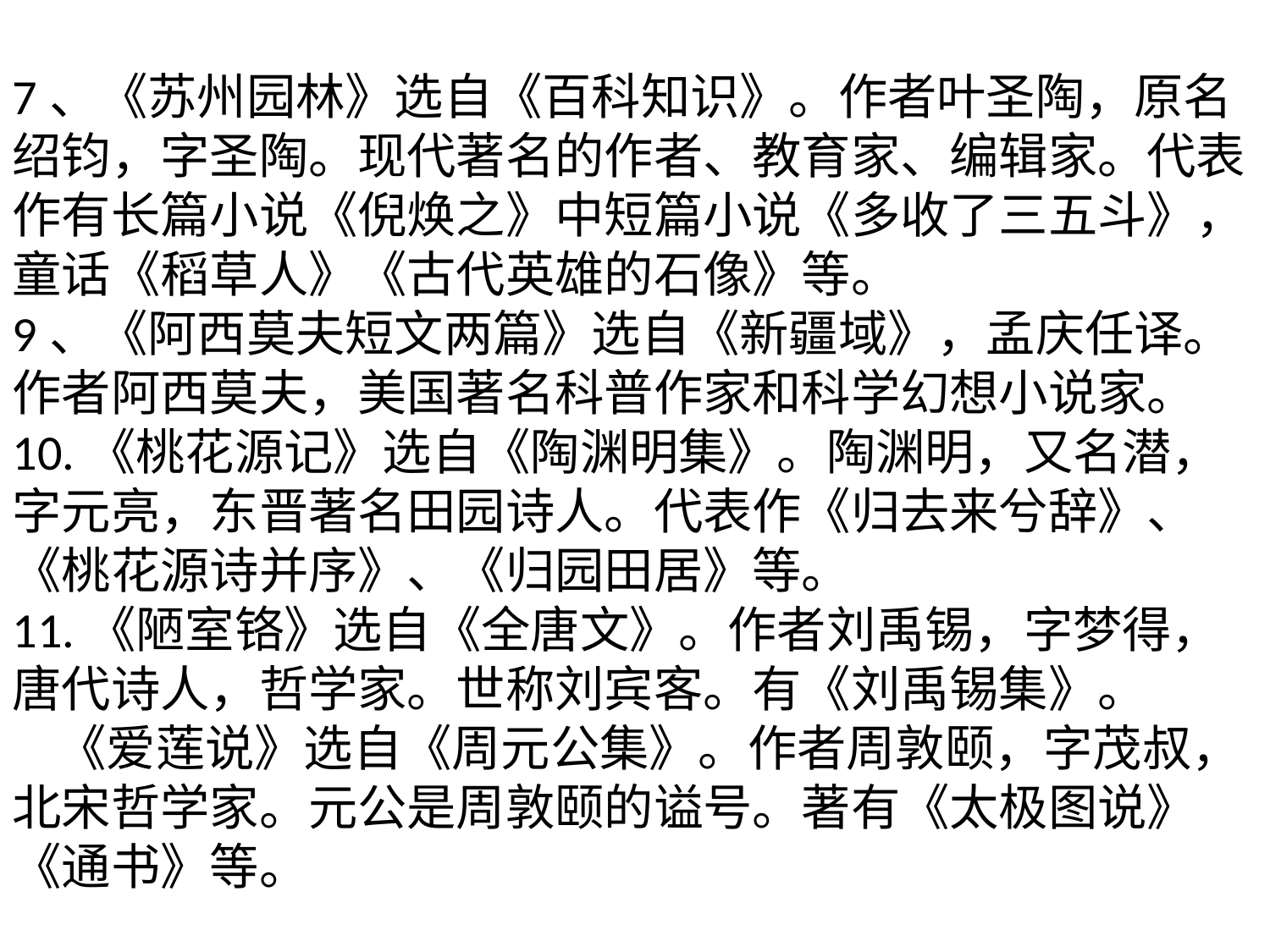

7、《苏州园林》选自《百科知识》。作者叶圣陶，原名绍钧，字圣陶。现代著名的作者、教育家、编辑家。代表作有长篇小说《倪焕之》中短篇小说《多收了三五斗》，童话《稻草人》《古代英雄的石像》等。
9、《阿西莫夫短文两篇》选自《新疆域》，孟庆任译。作者阿西莫夫，美国著名科普作家和科学幻想小说家。
10.《桃花源记》选自《陶渊明集》。陶渊明，又名潜，字元亮，东晋著名田园诗人。代表作《归去来兮辞》、《桃花源诗并序》、《归园田居》等。
11.《陋室铬》选自《全唐文》。作者刘禹锡，字梦得，唐代诗人，哲学家。世称刘宾客。有《刘禹锡集》。
   《爱莲说》选自《周元公集》。作者周敦颐，字茂叔，北宋哲学家。元公是周敦颐的谥号。著有《太极图说》《通书》等。